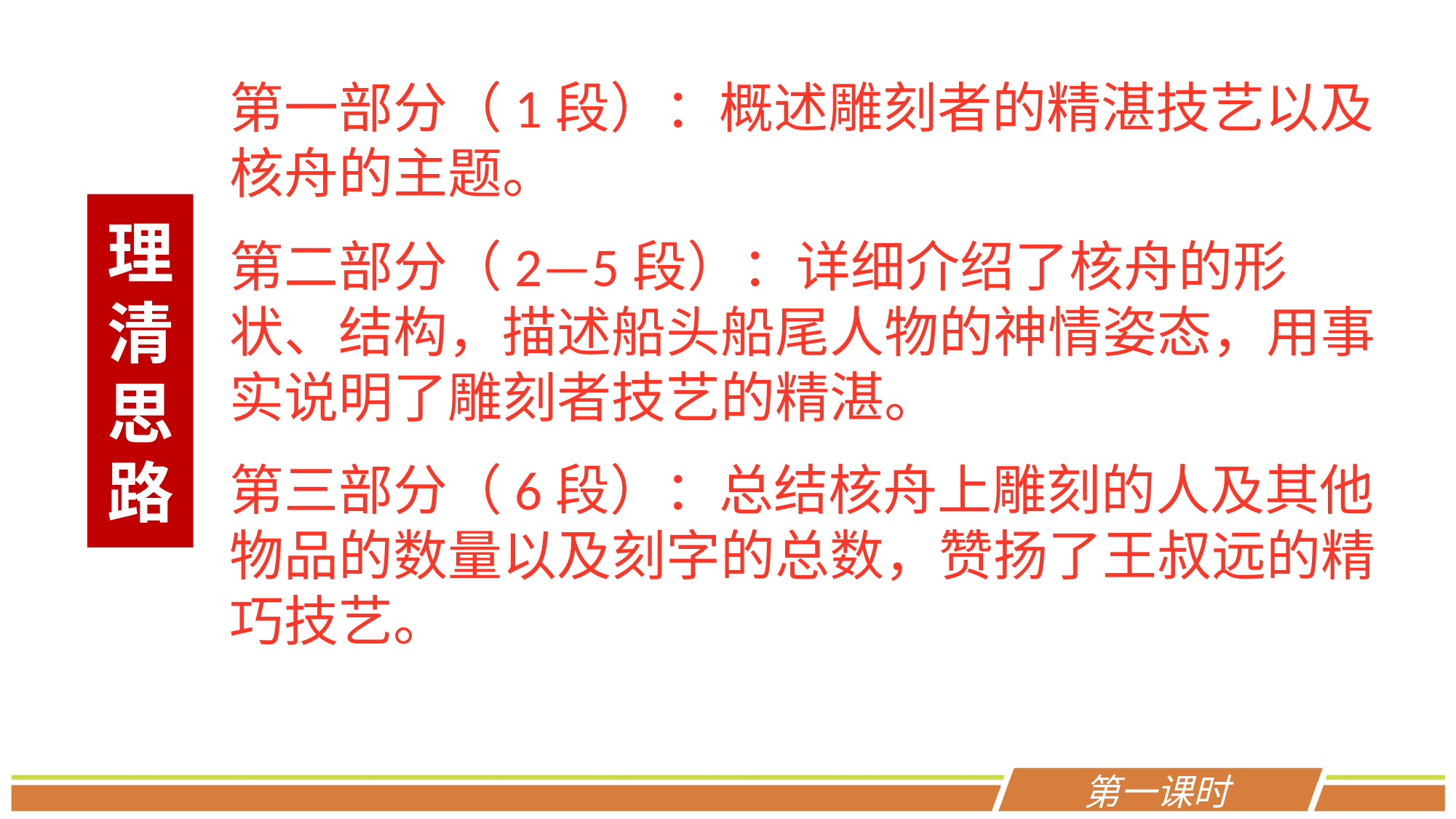

第一部分（1段）：概述雕刻者的精湛技艺以及核舟的主题。
第二部分（2—5段）：详细介绍了核舟的形状、结构，描述船头船尾人物的神情姿态，用事实说明了雕刻者技艺的精湛。
第三部分（6段）：总结核舟上雕刻的人及其他物品的数量以及刻字的总数，赞扬了王叔远的精巧技艺。

理清思路
第一课时